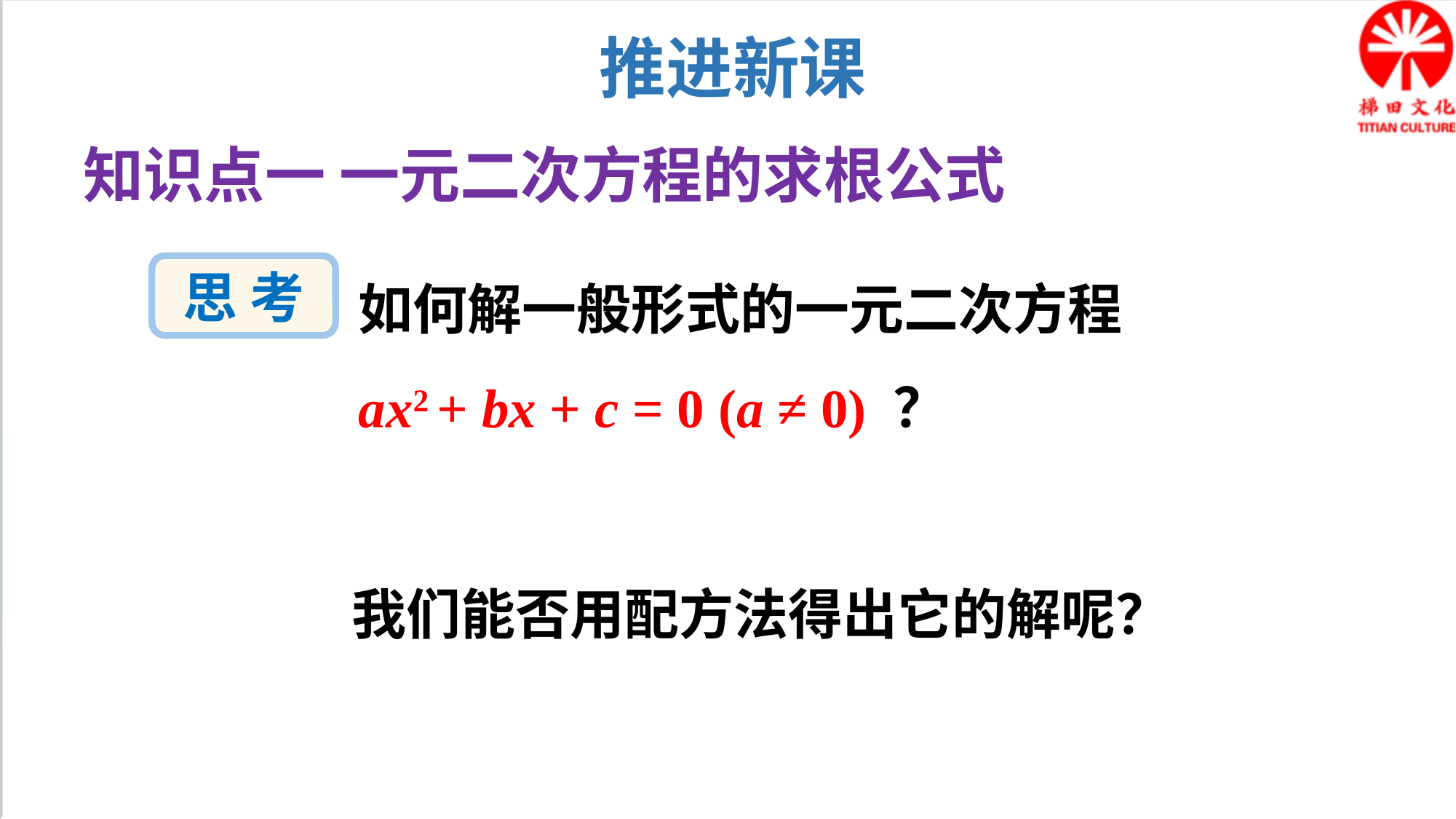

推进新课
知识点一 一元二次方程的求根公式
如何解一般形式的一元二次方程 ax2 + bx + c = 0 (a ≠ 0) ？
思 考
我们能否用配方法得出它的解呢？